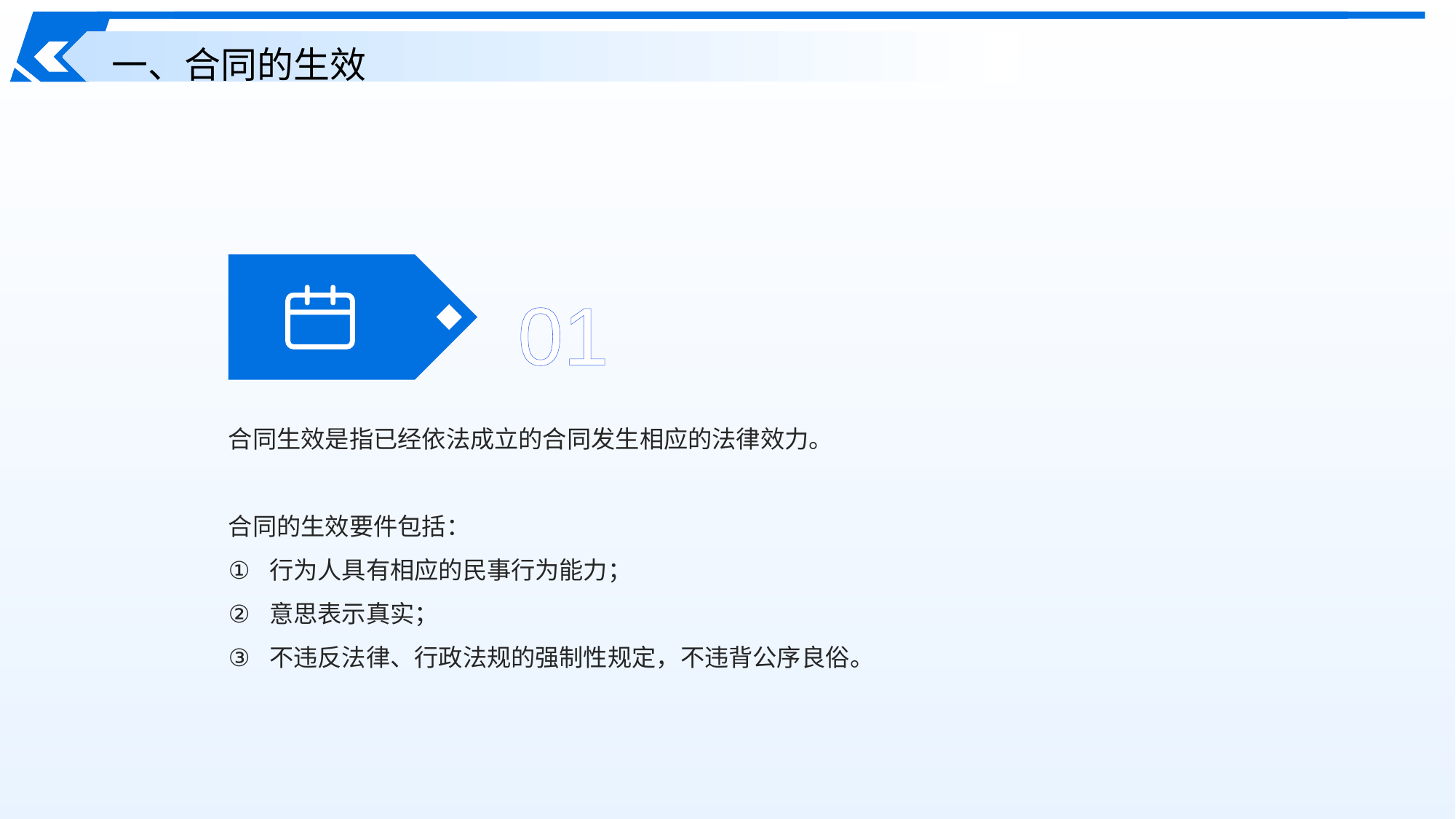

一、合同的生效

01

合同生效是指已经依法成立的合同发生相应的法律效力。

合同的生效要件包括：
行为人具有相应的民事行为能力；
意思表示真实；
不违反法律、行政法规的强制性规定，不违背公序良俗。